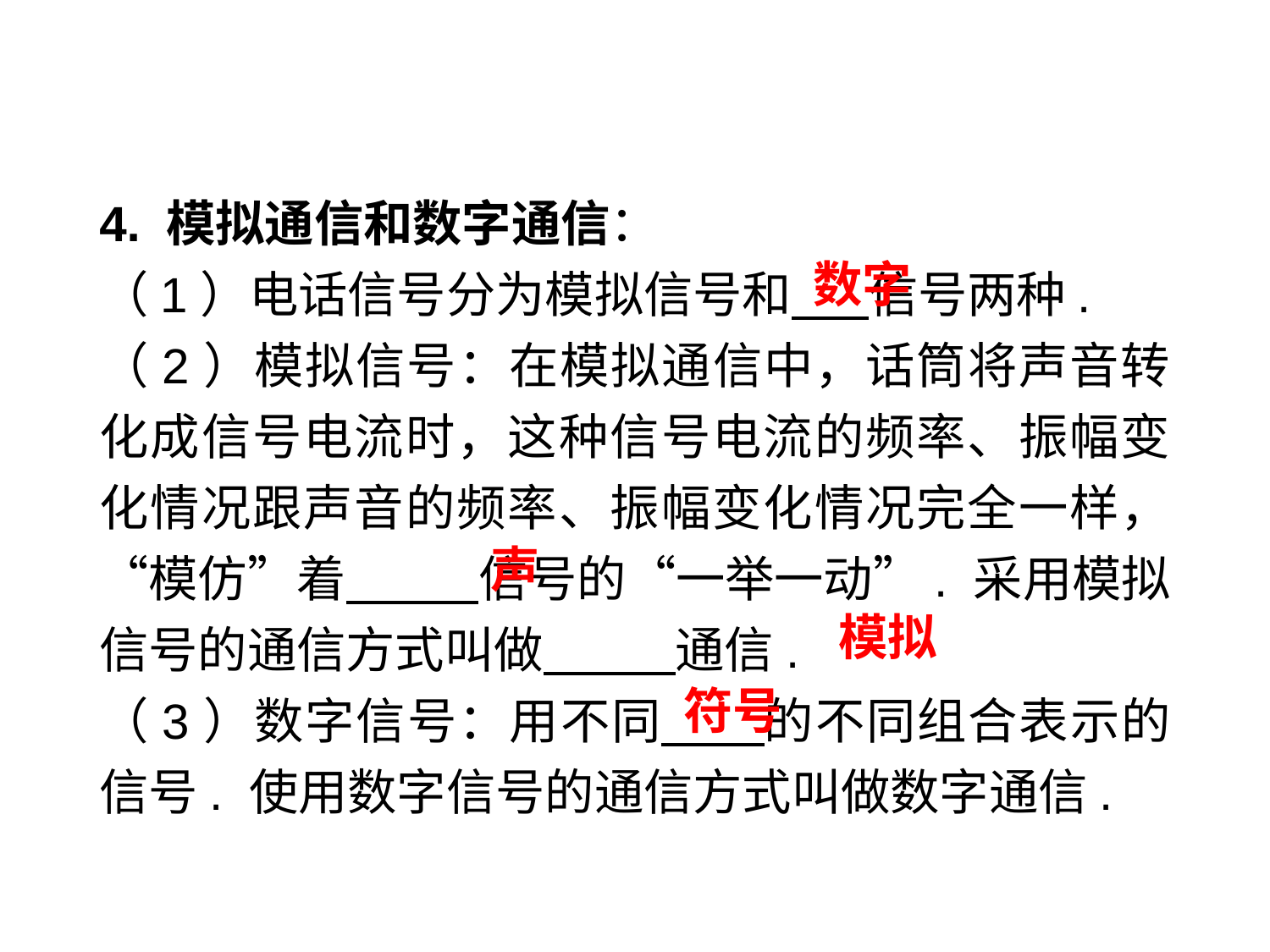

4. 模拟通信和数字通信：
（1）电话信号分为模拟信号和       信号两种.
（2）模拟信号：在模拟通信中，话筒将声音转化成信号电流时，这种信号电流的频率、振幅变化情况跟声音的频率、振幅变化情况完全一样，“模仿”着            信号的“一举一动”. 采用模拟信号的通信方式叫做            通信.
（3）数字信号：用不同        的不同组合表示的信号. 使用数字信号的通信方式叫做数字通信.
数字
声
模拟
符号